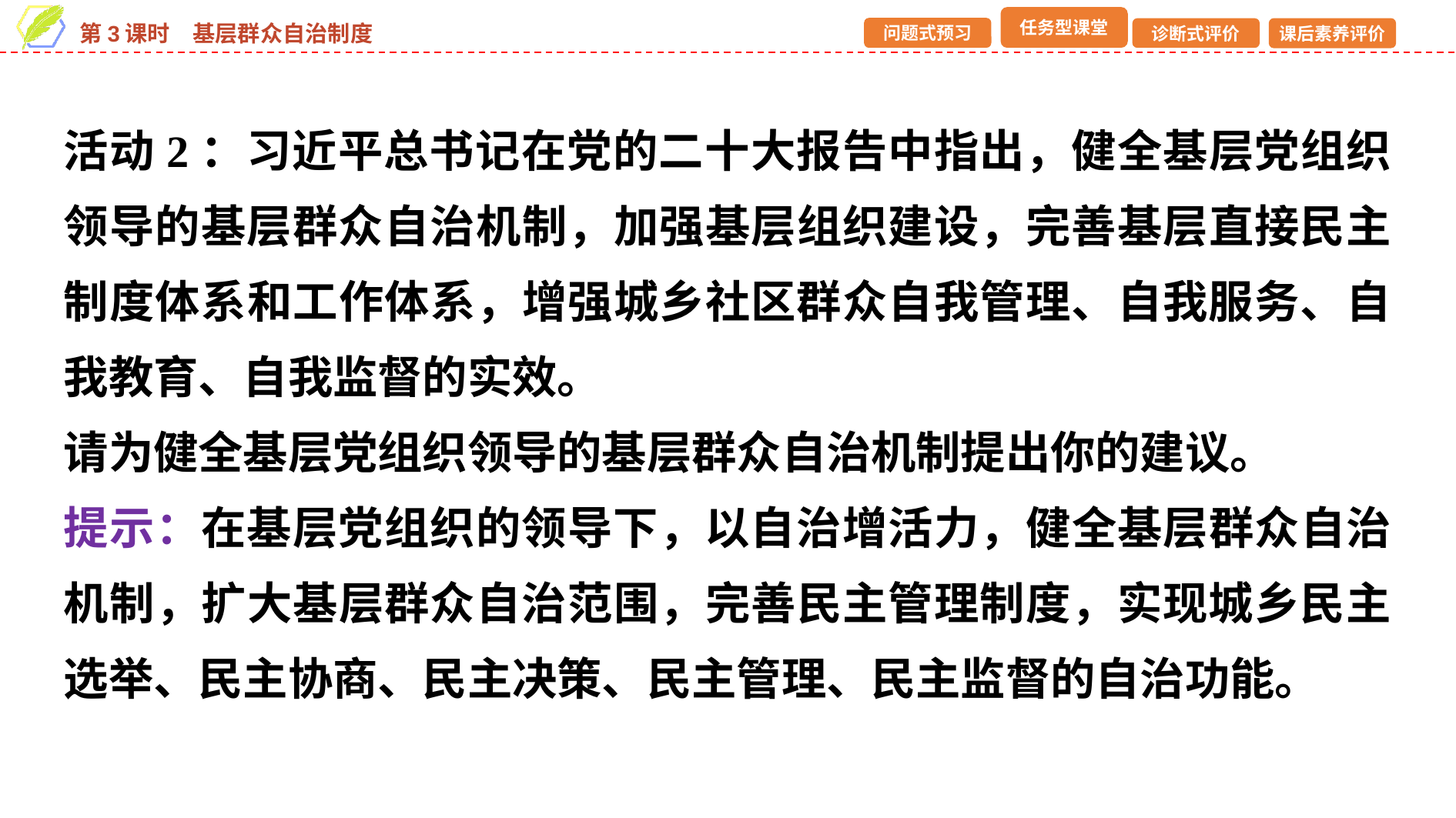

活动2：习近平总书记在党的二十大报告中指出，健全基层党组织领导的基层群众自治机制，加强基层组织建设，完善基层直接民主制度体系和工作体系，增强城乡社区群众自我管理、自我服务、自我教育、自我监督的实效。
请为健全基层党组织领导的基层群众自治机制提出你的建议。
提示：在基层党组织的领导下，以自治增活力，健全基层群众自治机制，扩大基层群众自治范围，完善民主管理制度，实现城乡民主选举、民主协商、民主决策、民主管理、民主监督的自治功能。